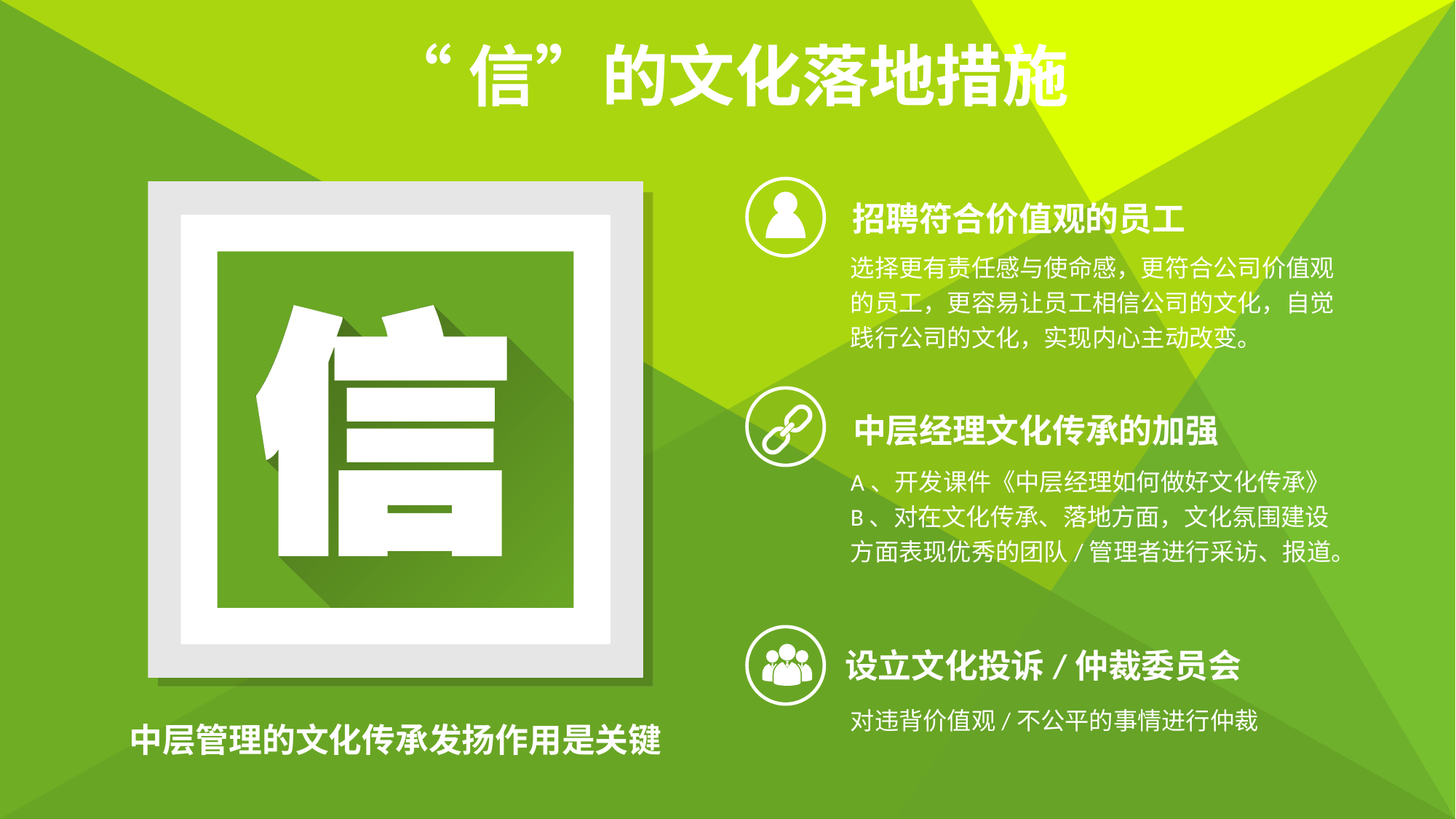

“信”的文化落地措施

招聘符合价值观的员工
选择更有责任感与使命感，更符合公司价值观的员工，更容易让员工相信公司的文化，自觉践行公司的文化，实现内心主动改变。

中层经理文化传承的加强
A、开发课件《中层经理如何做好文化传承》
B、对在文化传承、落地方面，文化氛围建设方面表现优秀的团队/管理者进行采访、报道。

设立文化投诉/仲裁委员会

对违背价值观/不公平的事情进行仲裁
中层管理的文化传承发扬作用是关键